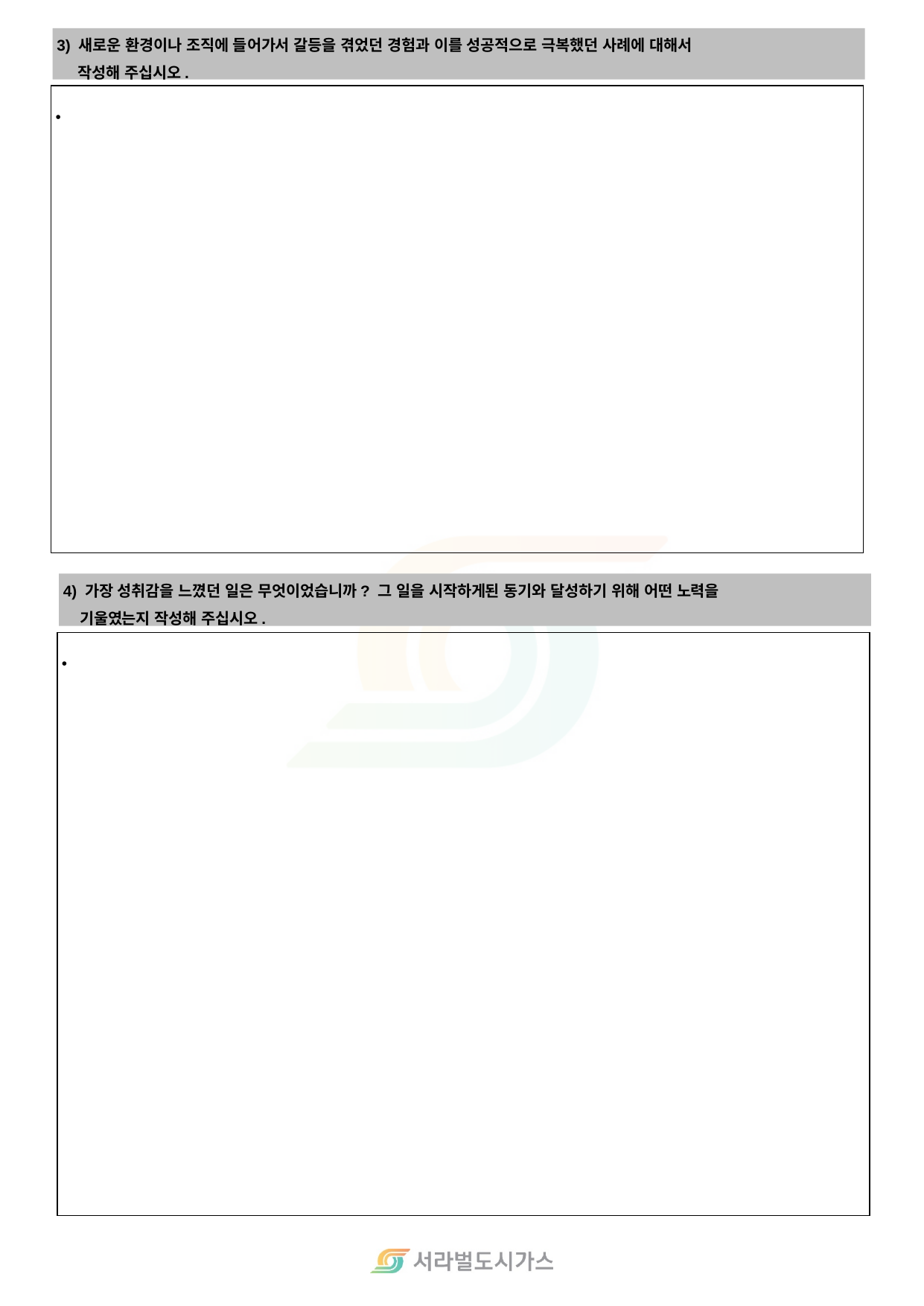

3) 새로운 환경이나 조직에 들어가서 갈등을 겪었던 경험과 이를 성공적으로 극복했던 사례에 대해서
     작성해 주십시오.

 4) 가장 성취감을 느꼈던 일은 무엇이었습니까? 그 일을 시작하게된 동기와 달성하기 위해 어떤 노력을
    기울였는지 작성해 주십시오.